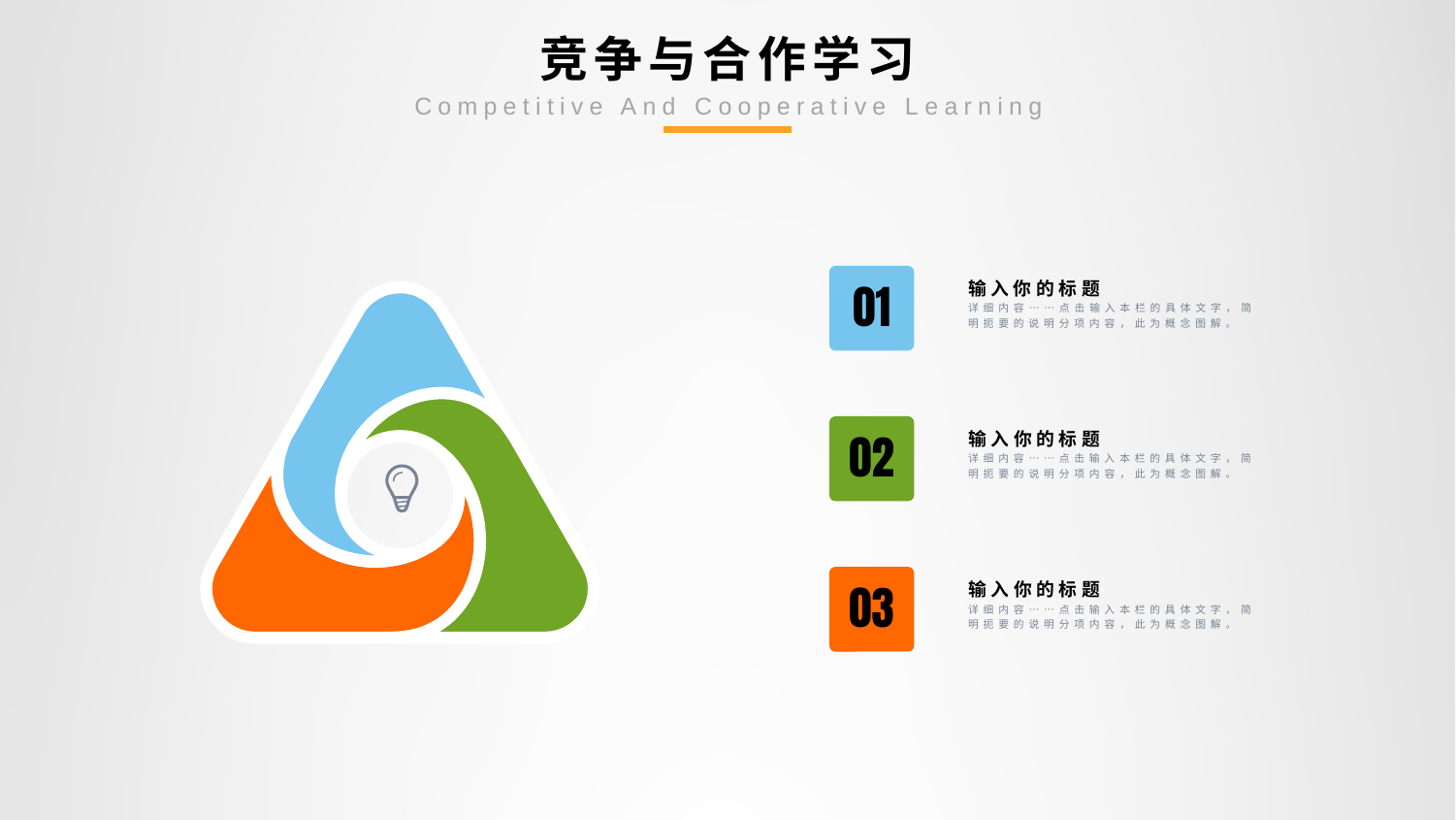

# 竞争与合作学习
Competitive And Cooperative Learning
01
输入你的标题
详细内容……点击输入本栏的具体文字，简明扼要的说明分项内容，此为概念图解。

02
输入你的标题
详细内容……点击输入本栏的具体文字，简明扼要的说明分项内容，此为概念图解。

03
输入你的标题
详细内容……点击输入本栏的具体文字，简明扼要的说明分项内容，此为概念图解。